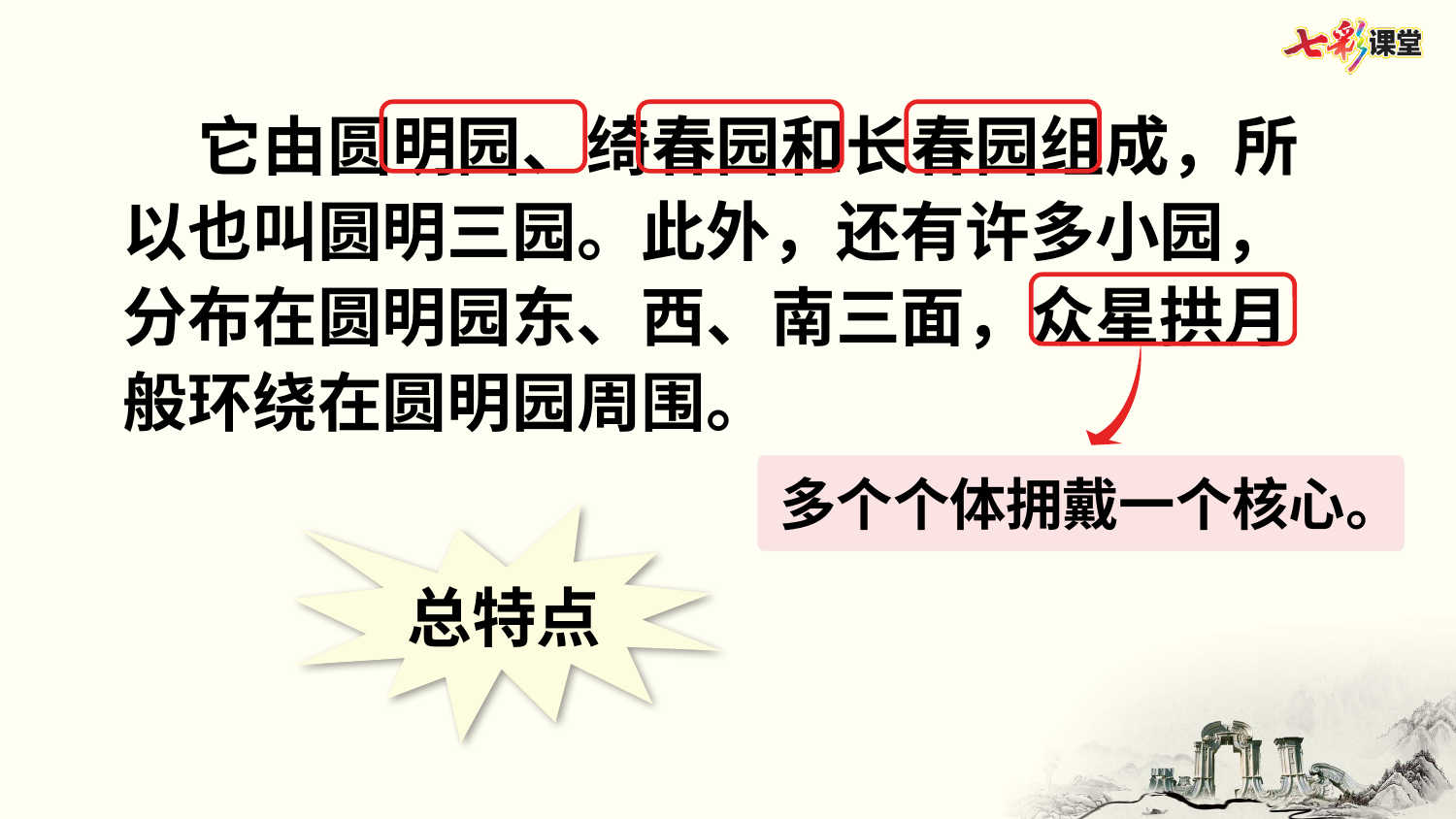

它由圆明园、绮春园和长春园组成，所以也叫圆明三园。此外，还有许多小园，分布在圆明园东、西、南三面，众星拱月般环绕在圆明园周围。

多个个体拥戴一个核心。
总特点